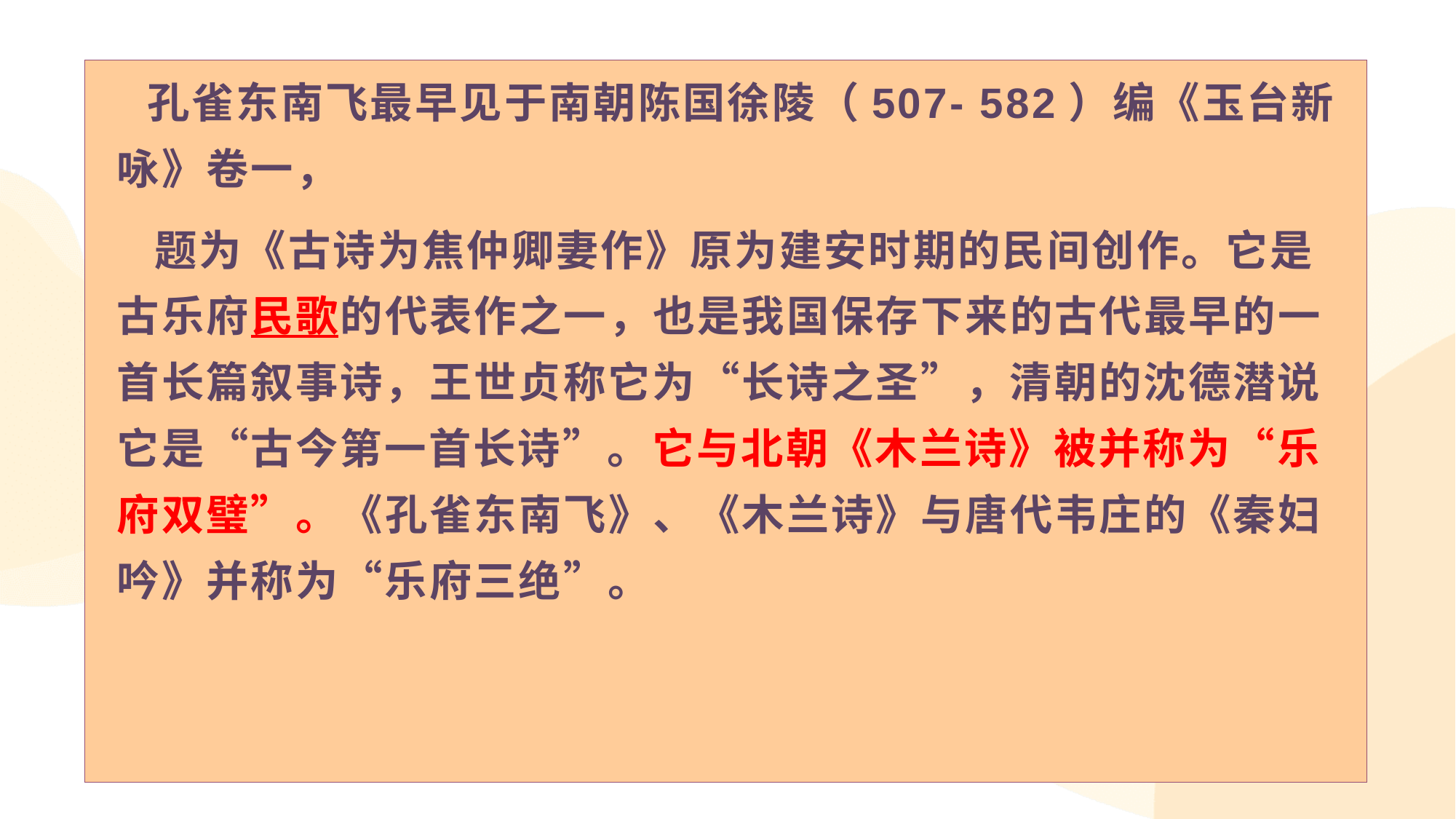

孔雀东南飞最早见于南朝陈国徐陵（507- 582）编《玉台新咏》卷一，
    题为《古诗为焦仲卿妻作》原为建安时期的民间创作。它是古乐府民歌的代表作之一，也是我国保存下来的古代最早的一首长篇叙事诗，王世贞称它为“长诗之圣”，清朝的沈德潜说它是“古今第一首长诗”。它与北朝《木兰诗》被并称为“乐府双璧”。《孔雀东南飞》、《木兰诗》与唐代韦庄的《秦妇吟》并称为“乐府三绝”。